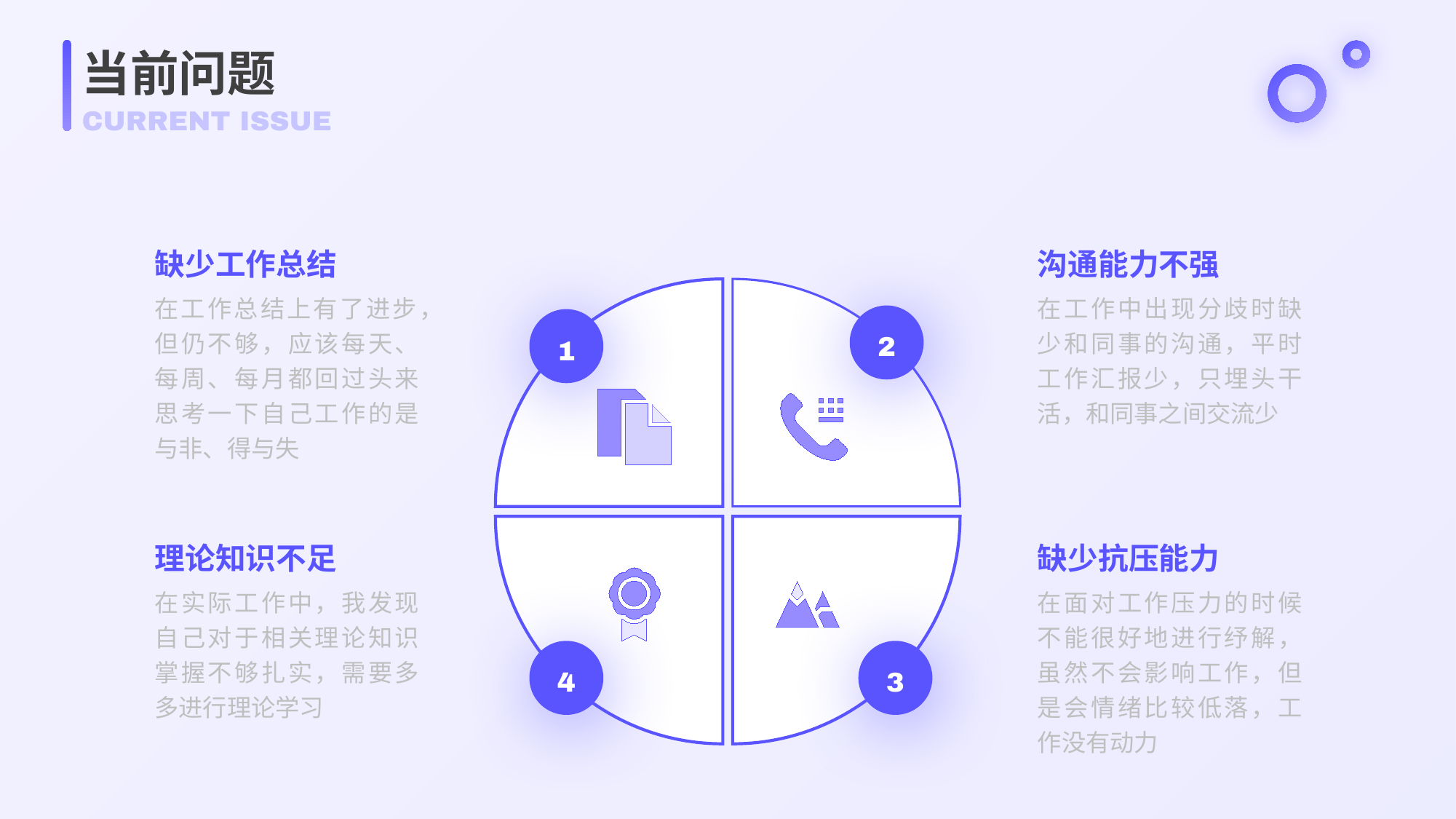

当前问题
CURRENT ISSUE
缺少工作总结
沟通能力不强

在工作总结上有了进步，但仍不够，应该每天、每周、每月都回过头来思考一下自己工作的是与非、得与失
在工作中出现分歧时缺少和同事的沟通，平时工作汇报少，只埋头干活，和同事之间交流少
2
1

理论知识不足
缺少抗压能力

在实际工作中，我发现自己对于相关理论知识掌握不够扎实，需要多多进行理论学习
在面对工作压力的时候不能很好地进行纾解，虽然不会影响工作，但是会情绪比较低落，工作没有动力

4
3